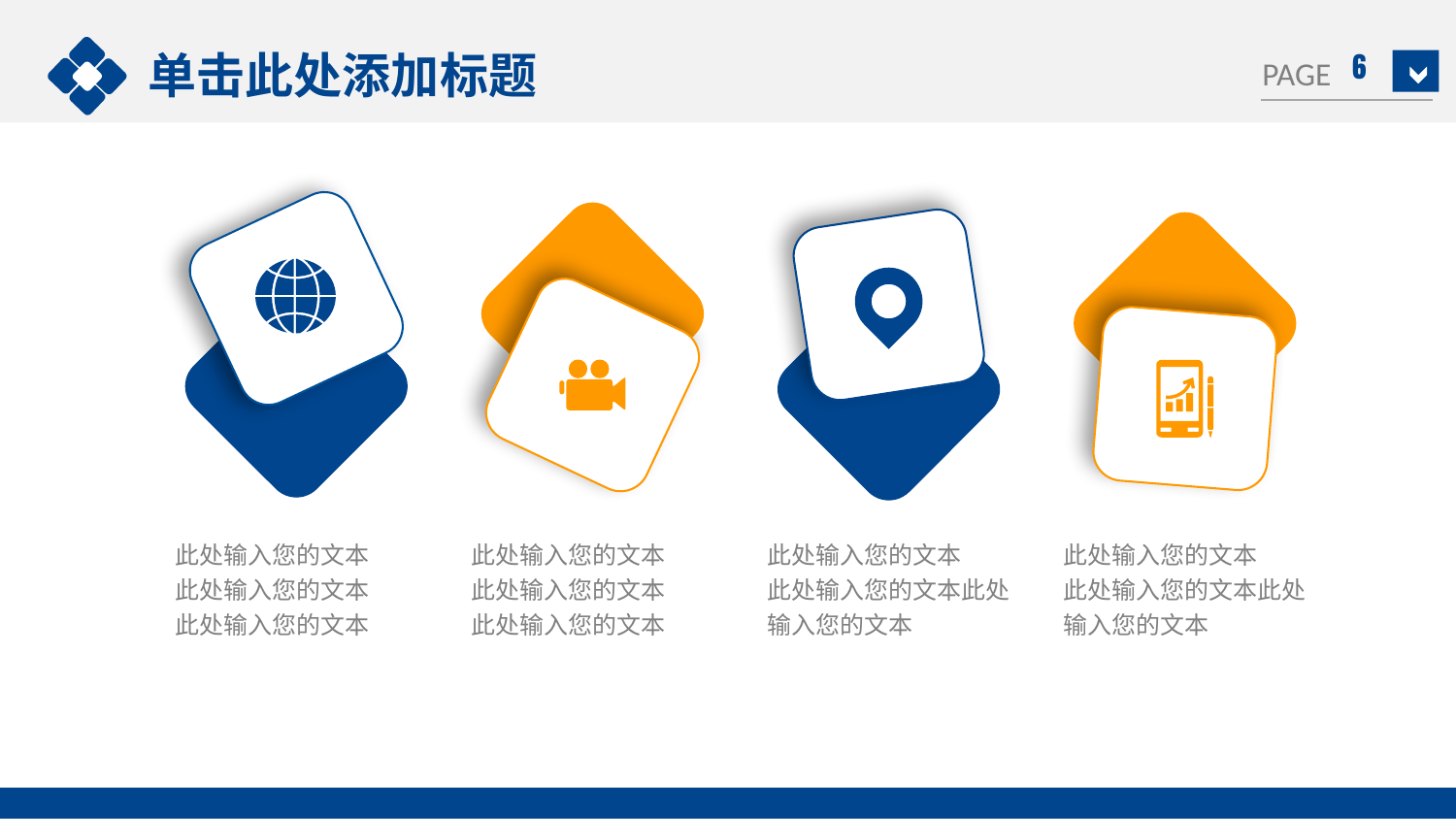

单击此处添加标题

6

此处输入您的文本
此处输入您的文本
此处输入您的文本
此处输入您的文本
此处输入您的文本
此处输入您的文本
此处输入您的文本
此处输入您的文本此处输入您的文本
此处输入您的文本
此处输入您的文本此处输入您的文本